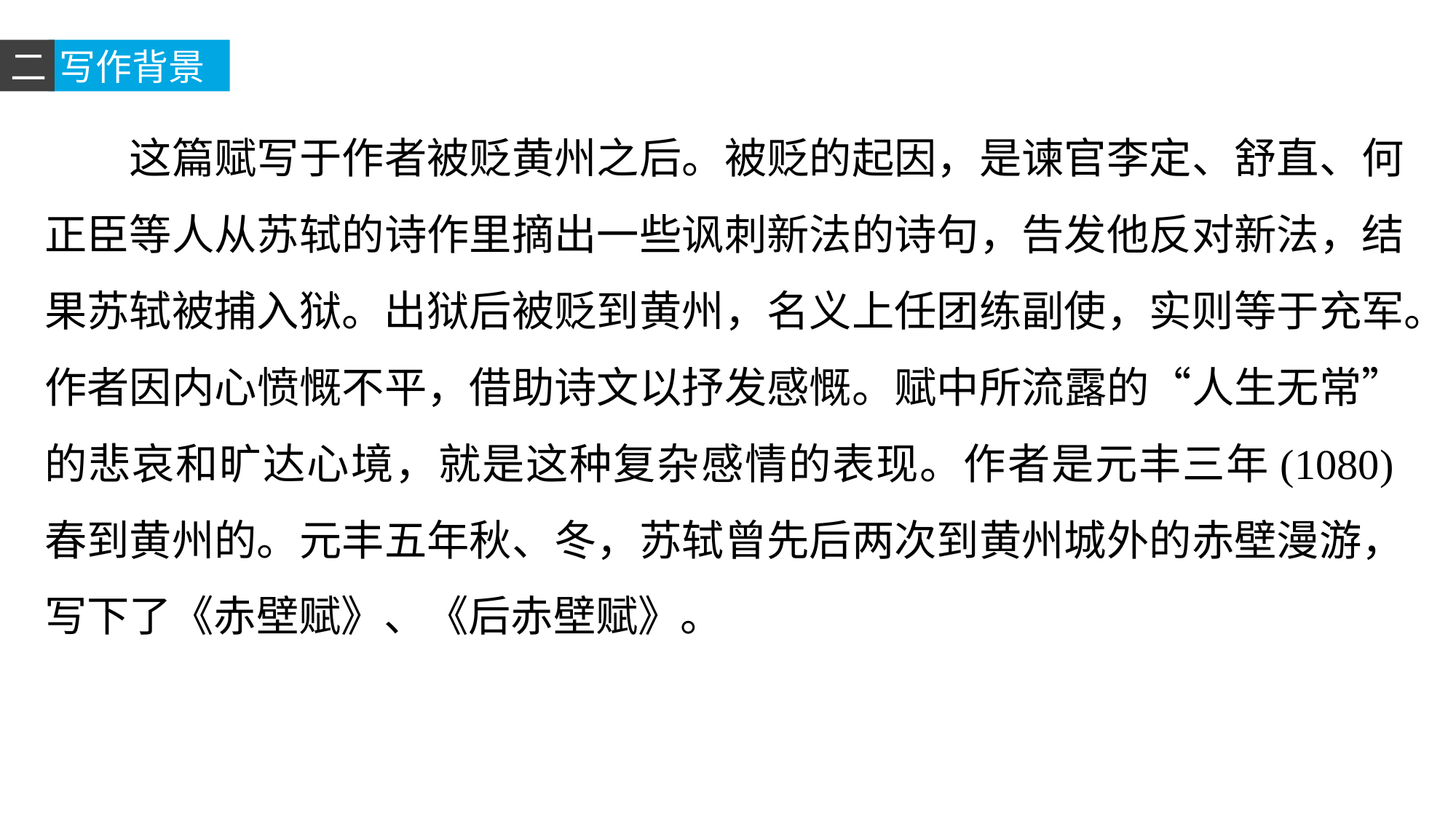

二
写作背景
这篇赋写于作者被贬黄州之后。被贬的起因，是谏官李定、舒直、何正臣等人从苏轼的诗作里摘出一些讽刺新法的诗句，告发他反对新法，结果苏轼被捕入狱。出狱后被贬到黄州，名义上任团练副使，实则等于充军。作者因内心愤慨不平，借助诗文以抒发感慨。赋中所流露的“人生无常”的悲哀和旷达心境，就是这种复杂感情的表现。作者是元丰三年(1080)春到黄州的。元丰五年秋、冬，苏轼曾先后两次到黄州城外的赤壁漫游，写下了《赤壁赋》、《后赤壁赋》。